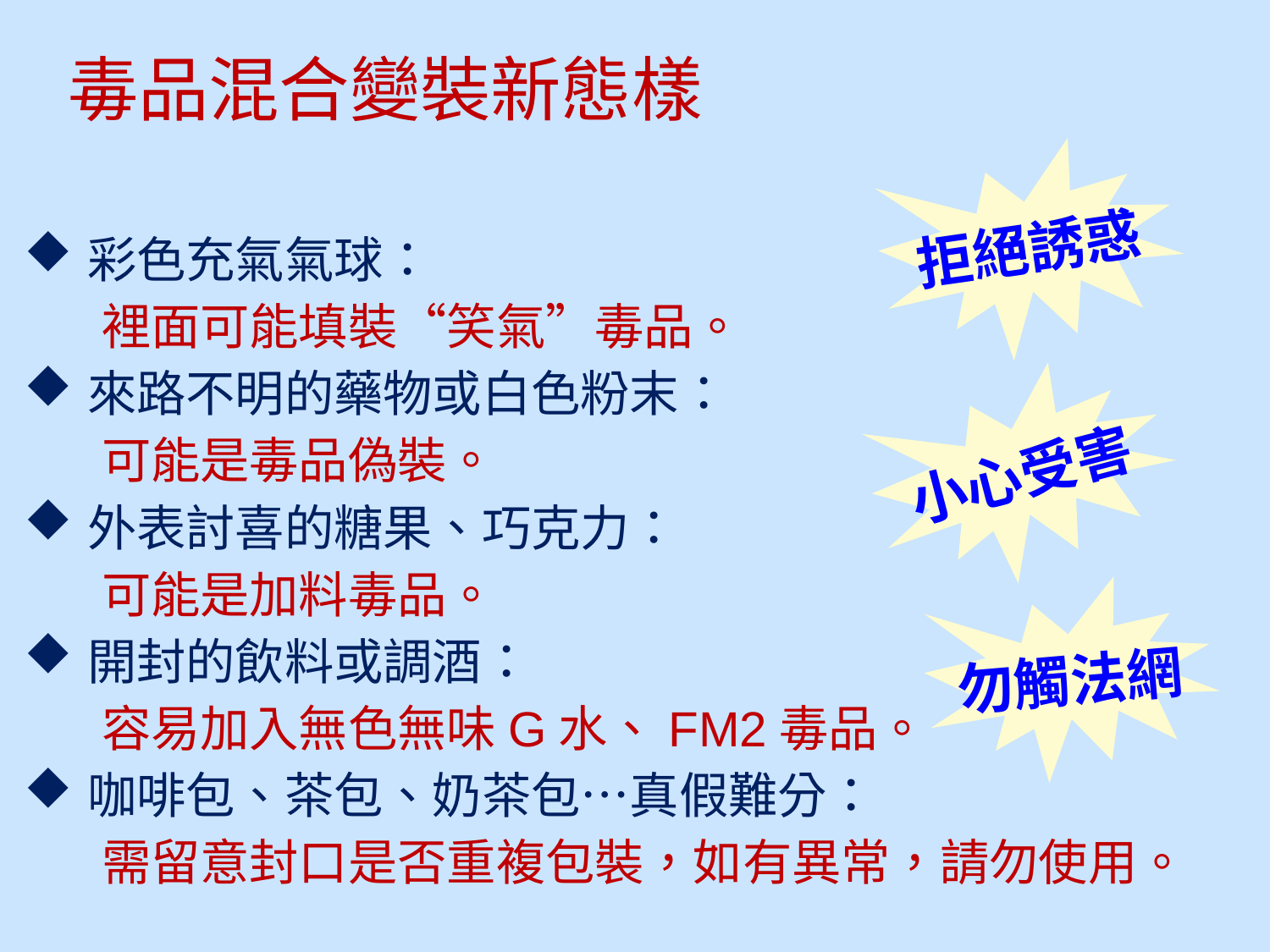

# 毒品混合變裝新態樣
拒絕誘惑
彩色充氣氣球：
      裡面可能填裝“笑氣”毒品。
來路不明的藥物或白色粉末：
      可能是毒品偽裝。
外表討喜的糖果、巧克力：
      可能是加料毒品。
開封的飲料或調酒：
      容易加入無色無味G水、FM2毒品。
咖啡包、茶包、奶茶包…真假難分：
      需留意封口是否重複包裝，如有異常，請勿使用。
小心受害
勿觸法網